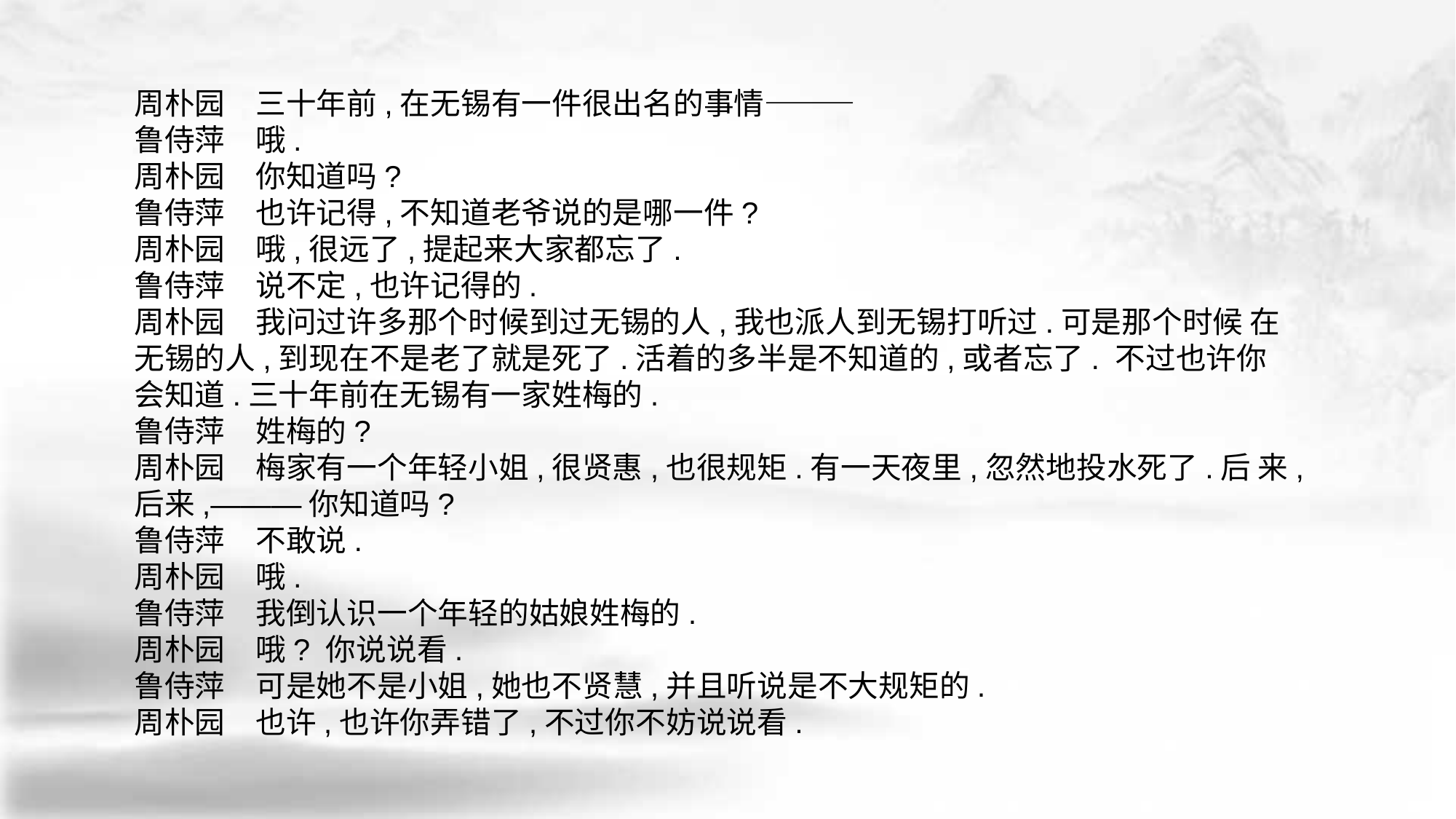

周朴园　三十年前,在无锡有一件很出名的事情———
鲁侍萍　哦.
周朴园　你知道吗?
鲁侍萍　也许记得,不知道老爷说的是哪一件?
周朴园　哦,很远了,提起来大家都忘了.
鲁侍萍　说不定,也许记得的.
周朴园　我问过许多那个时候到过无锡的人,我也派人到无锡打听过.可是那个时候 在无锡的人,到现在不是老了就是死了.活着的多半是不知道的,或者忘了. 不过也许你会知道.三十年前在无锡有一家姓梅的.
鲁侍萍　姓梅的?
周朴园　梅家有一个年轻小姐,很贤惠,也很规矩.有一天夜里,忽然地投水死了.后 来,后来,———你知道吗?
鲁侍萍　不敢说.
周朴园　哦.
鲁侍萍　我倒认识一个年轻的姑娘姓梅的.
周朴园　哦? 你说说看.
鲁侍萍　可是她不是小姐,她也不贤慧,并且听说是不大规矩的.
周朴园　也许,也许你弄错了,不过你不妨说说看.